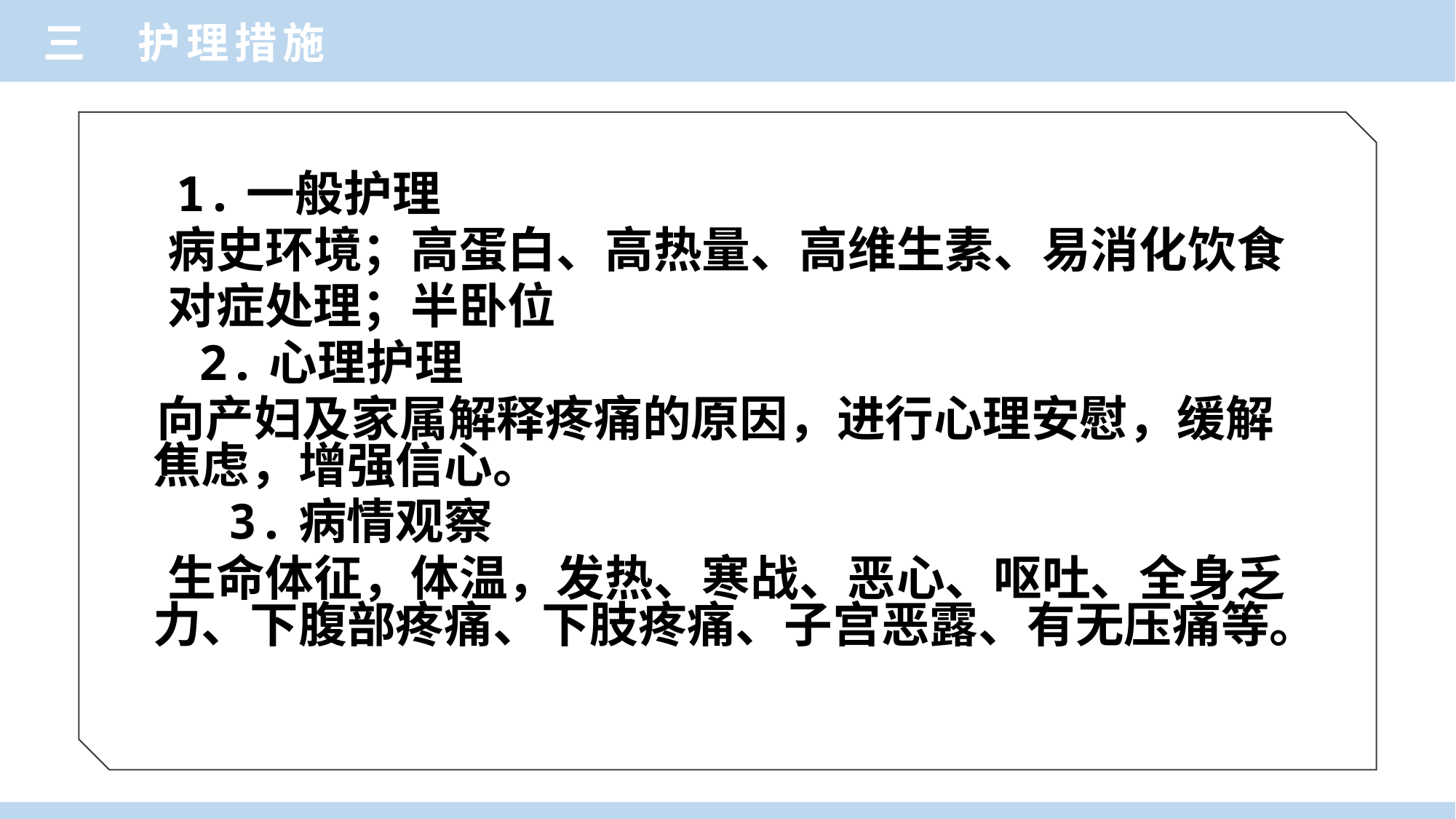

三   护理措施

     1.一般护理
    病史环境；高蛋白、高热量、高维生素、易消化饮食
    对症处理；半卧位
   2.心理护理
   向产妇及家属解释疼痛的原因，进行心理安慰，缓解焦虑，增强信心。
    3.病情观察
    生命体征，体温，发热、寒战、恶心、呕吐、全身乏力、下腹部疼痛、下肢疼痛、子宫恶露、有无压痛等。